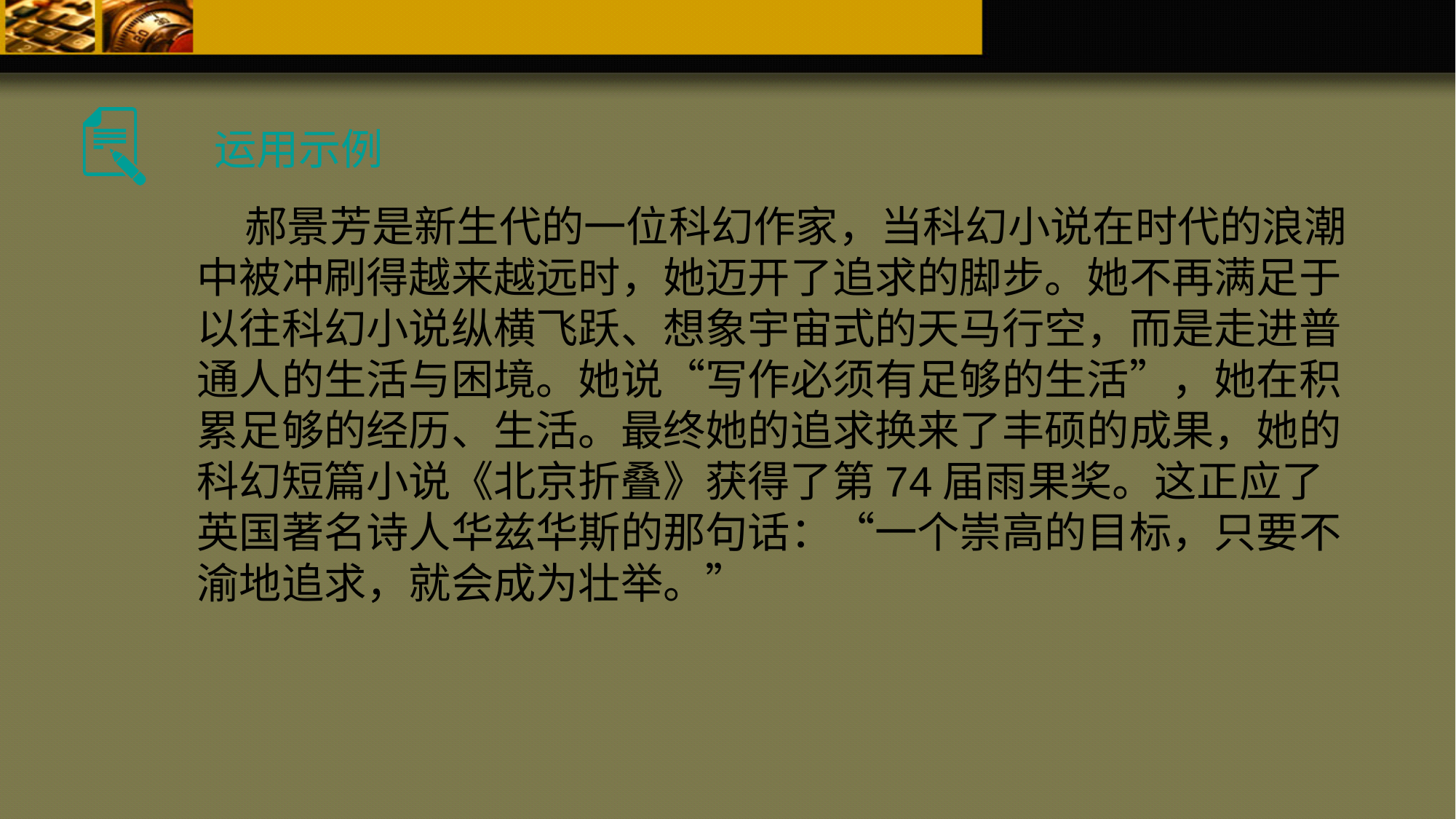

运用示例
    郝景芳是新生代的一位科幻作家，当科幻小说在时代的浪潮中被冲刷得越来越远时，她迈开了追求的脚步。她不再满足于以往科幻小说纵横飞跃、想象宇宙式的天马行空，而是走进普通人的生活与困境。她说“写作必须有足够的生活”，她在积累足够的经历、生活。最终她的追求换来了丰硕的成果，她的科幻短篇小说《北京折叠》获得了第74届雨果奖。这正应了英国著名诗人华兹华斯的那句话：“一个崇高的目标，只要不渝地追求，就会成为壮举。”